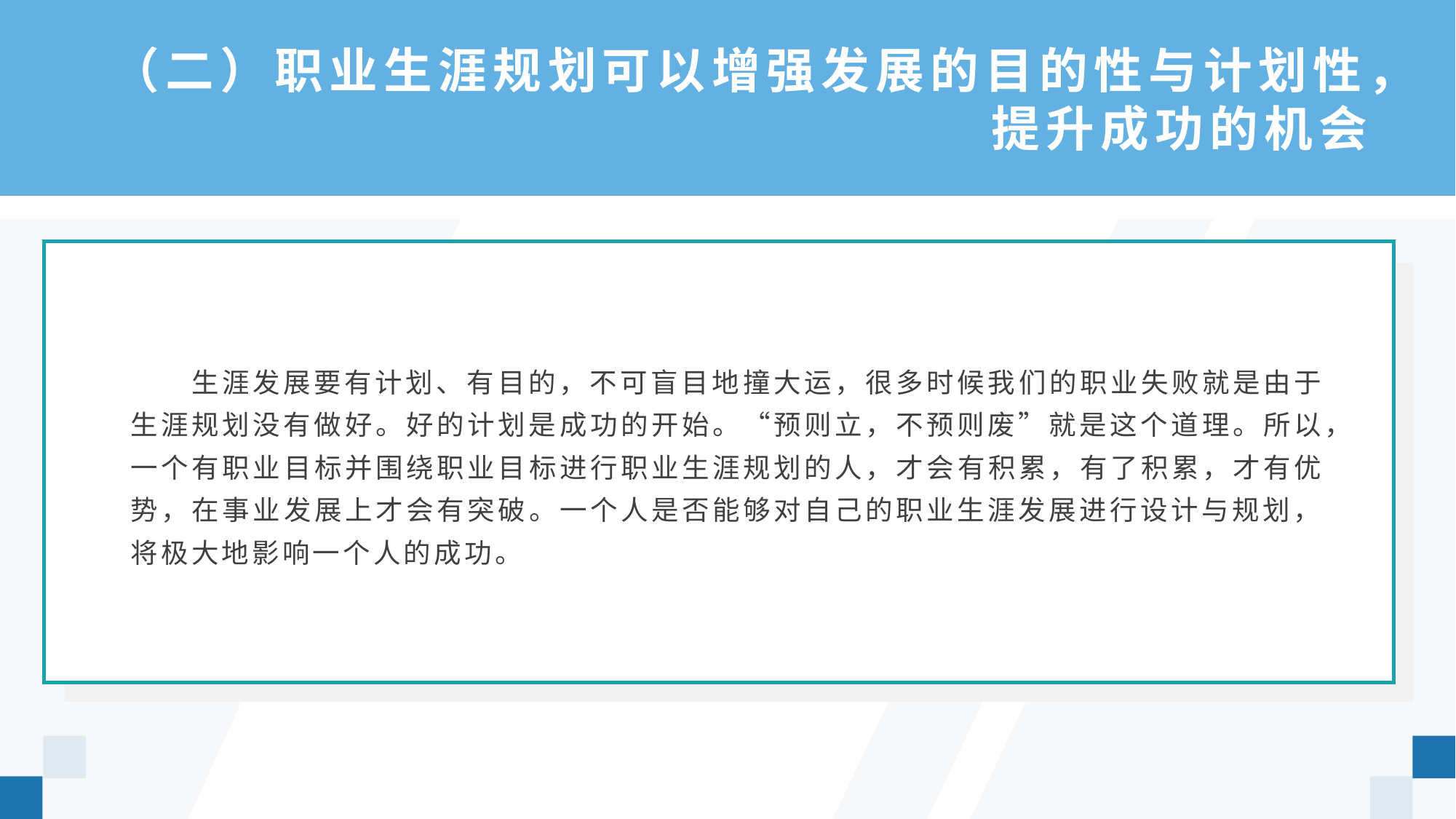

（二）职业生涯规划可以增强发展的目的性与计划性，提升成功的机会

生涯发展要有计划、有目的，不可盲目地撞大运，很多时候我们的职业失败就是由于生涯规划没有做好。好的计划是成功的开始。“预则立，不预则废”就是这个道理。所以，一个有职业目标并围绕职业目标进行职业生涯规划的人，才会有积累，有了积累，才有优势，在事业发展上才会有突破。一个人是否能够对自己的职业生涯发展进行设计与规划，将极大地影响一个人的成功。